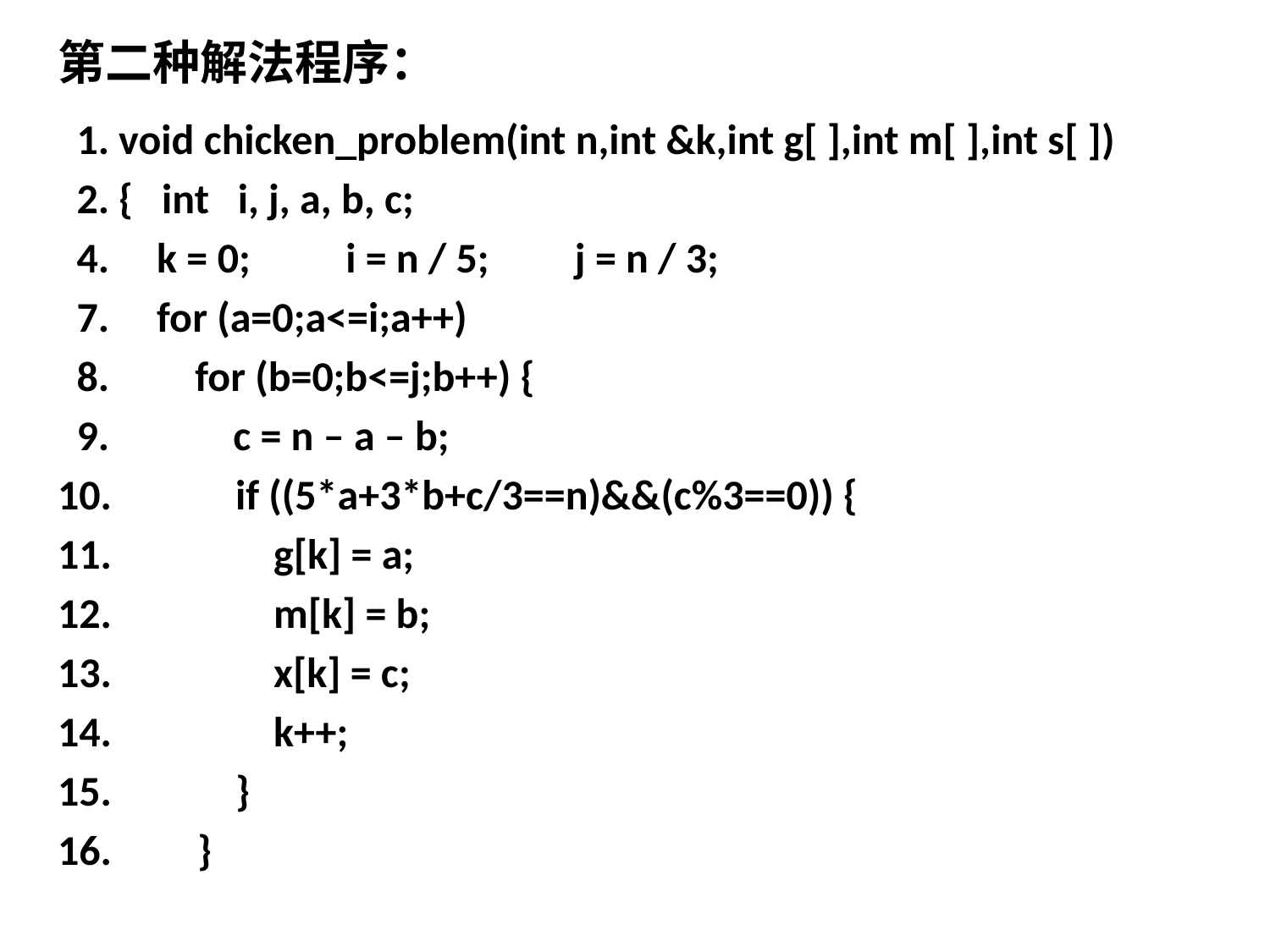

第二种解法程序：
  1. void chicken_problem(int n,int &k,int g[ ],int m[ ],int s[ ])
  2. {   int   i, j, a, b, c;
  4.     k = 0;          i = n / 5;         j = n / 3;
  7.     for (a=0;a<=i;a++)
  8.         for (b=0;b<=j;b++) {
  9.             c = n – a – b;
10.             if ((5*a+3*b+c/3==n)&&(c%3==0)) {
11.                 g[k] = a;
12.                 m[k] = b;
13.                 x[k] = c;
14.                 k++;
15.             }
16.         }